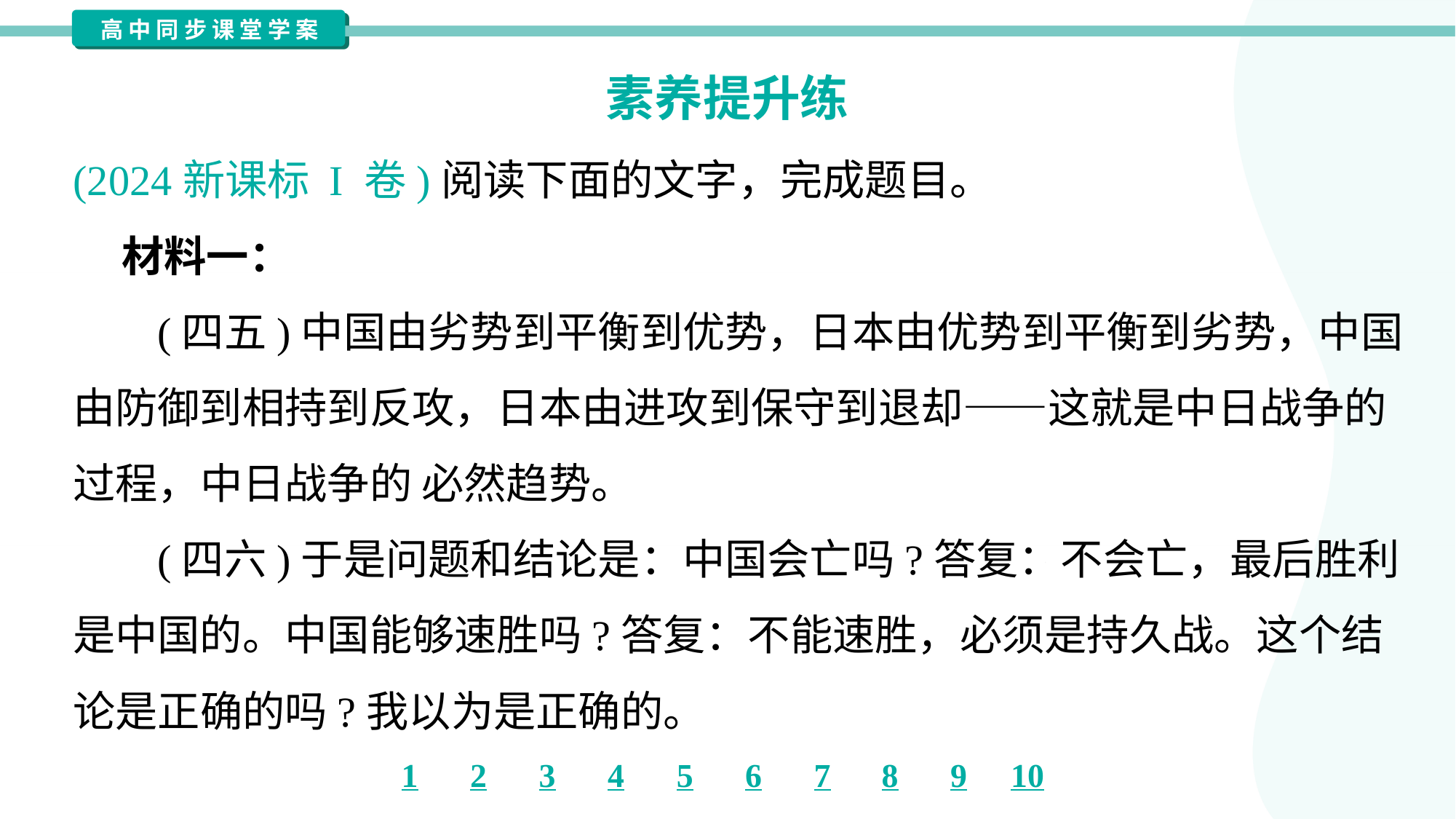

素养提升练
(2024新课标 I 卷)阅读下面的文字，完成题目。
    材料一：
        (四五)中国由劣势到平衡到优势，日本由优势到平衡到劣势，中国
由防御到相持到反攻，日本由进攻到保守到退却——这就是中日战争的
过程，中日战争的 必然趋势。
        (四六)于是问题和结论是：中国会亡吗?答复：不会亡，最后胜利
是中国的。中国能够速胜吗?答复：不能速胜，必须是持久战。这个结
论是正确的吗?我以为是正确的。